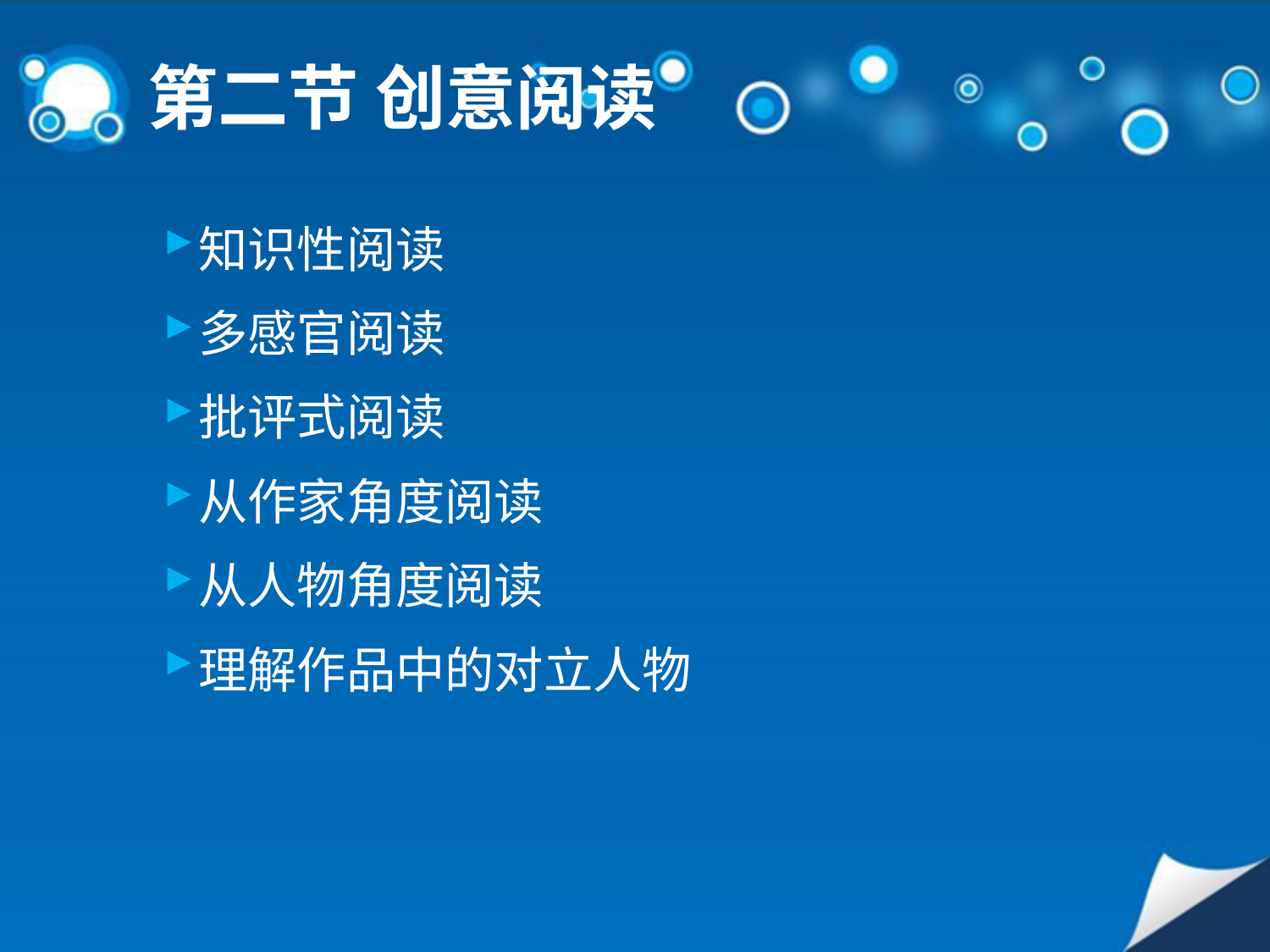

# 第二节 创意阅读
知识性阅读
多感官阅读
批评式阅读
从作家角度阅读
从人物角度阅读
理解作品中的对立人物